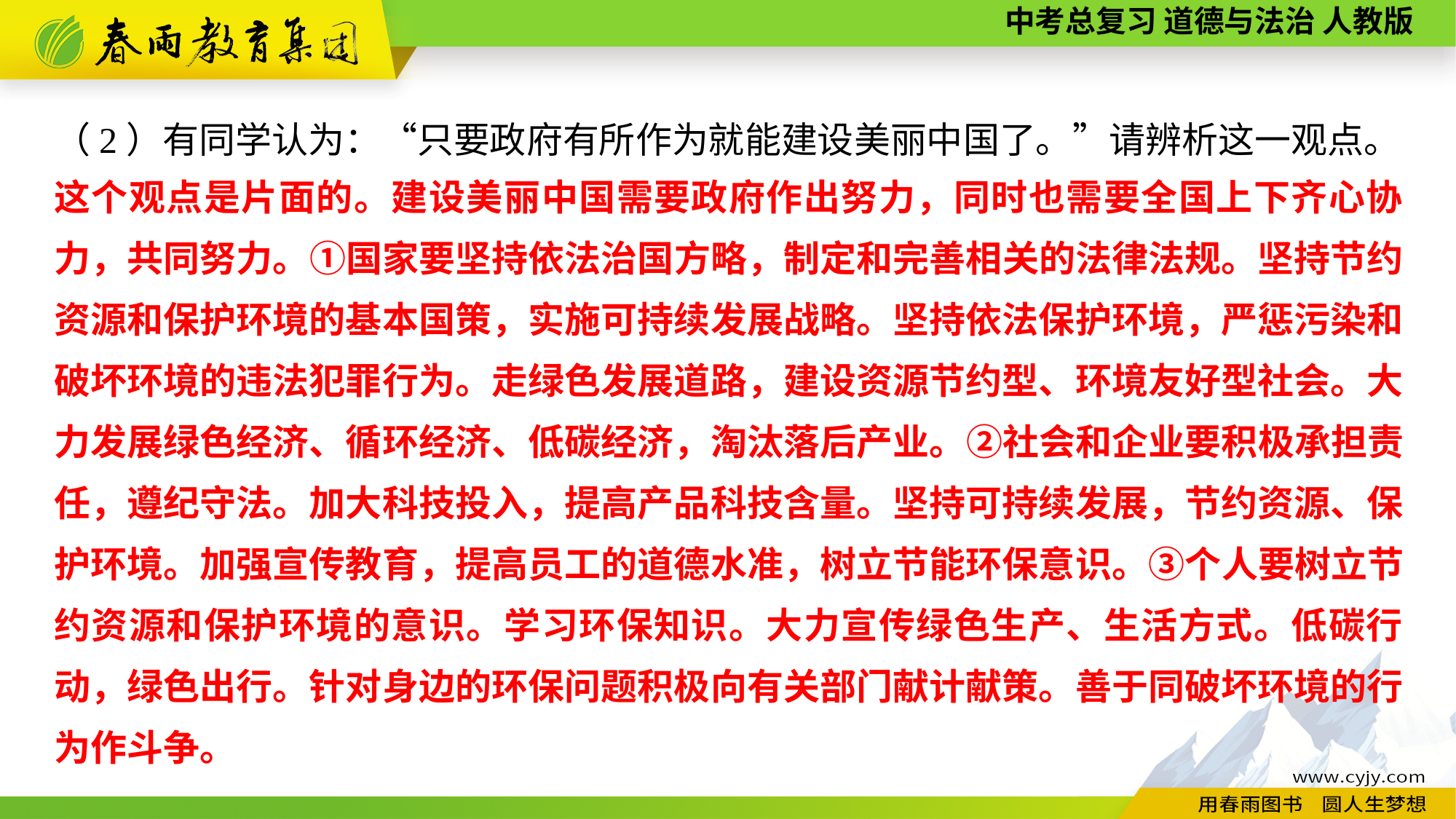

（2）有同学认为：“只要政府有所作为就能建设美丽中国了。”请辨析这一观点。
这个观点是片面的。建设美丽中国需要政府作出努力，同时也需要全国上下齐心协力，共同努力。①国家要坚持依法治国方略，制定和完善相关的法律法规。坚持节约资源和保护环境的基本国策，实施可持续发展战略。坚持依法保护环境，严惩污染和破坏环境的违法犯罪行为。走绿色发展道路，建设资源节约型、环境友好型社会。大力发展绿色经济、循环经济、低碳经济，淘汰落后产业。②社会和企业要积极承担责任，遵纪守法。加大科技投入，提高产品科技含量。坚持可持续发展，节约资源、保护环境。加强宣传教育，提高员工的道德水准，树立节能环保意识。③个人要树立节约资源和保护环境的意识。学习环保知识。大力宣传绿色生产、生活方式。低碳行动，绿色出行。针对身边的环保问题积极向有关部门献计献策。善于同破坏环境的行为作斗争。